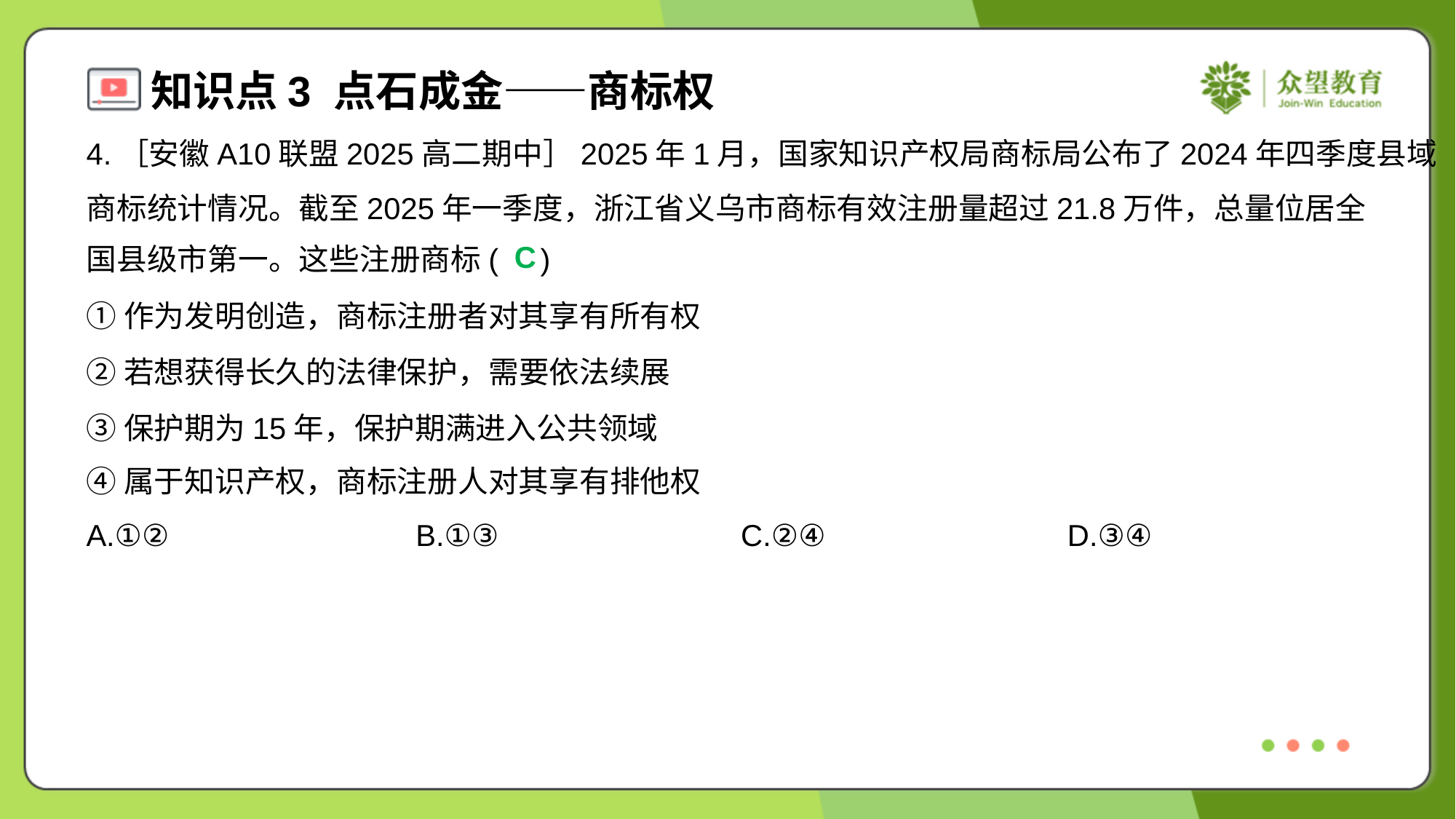

4.［安徽A10联盟2025高二期中］2025年1月，国家知识产权局商标局公布了2024年四季度县域
商标统计情况。截至2025年一季度，浙江省义乌市商标有效注册量超过21.8万件，总量位居全
国县级市第一。这些注册商标(     )
C
①作为发明创造，商标注册者对其享有所有权
②若想获得长久的法律保护，需要依法续展
③保护期为15年，保护期满进入公共领域
④属于知识产权，商标注册人对其享有排他权
A.①②	B.①③	C.②④	D.③④